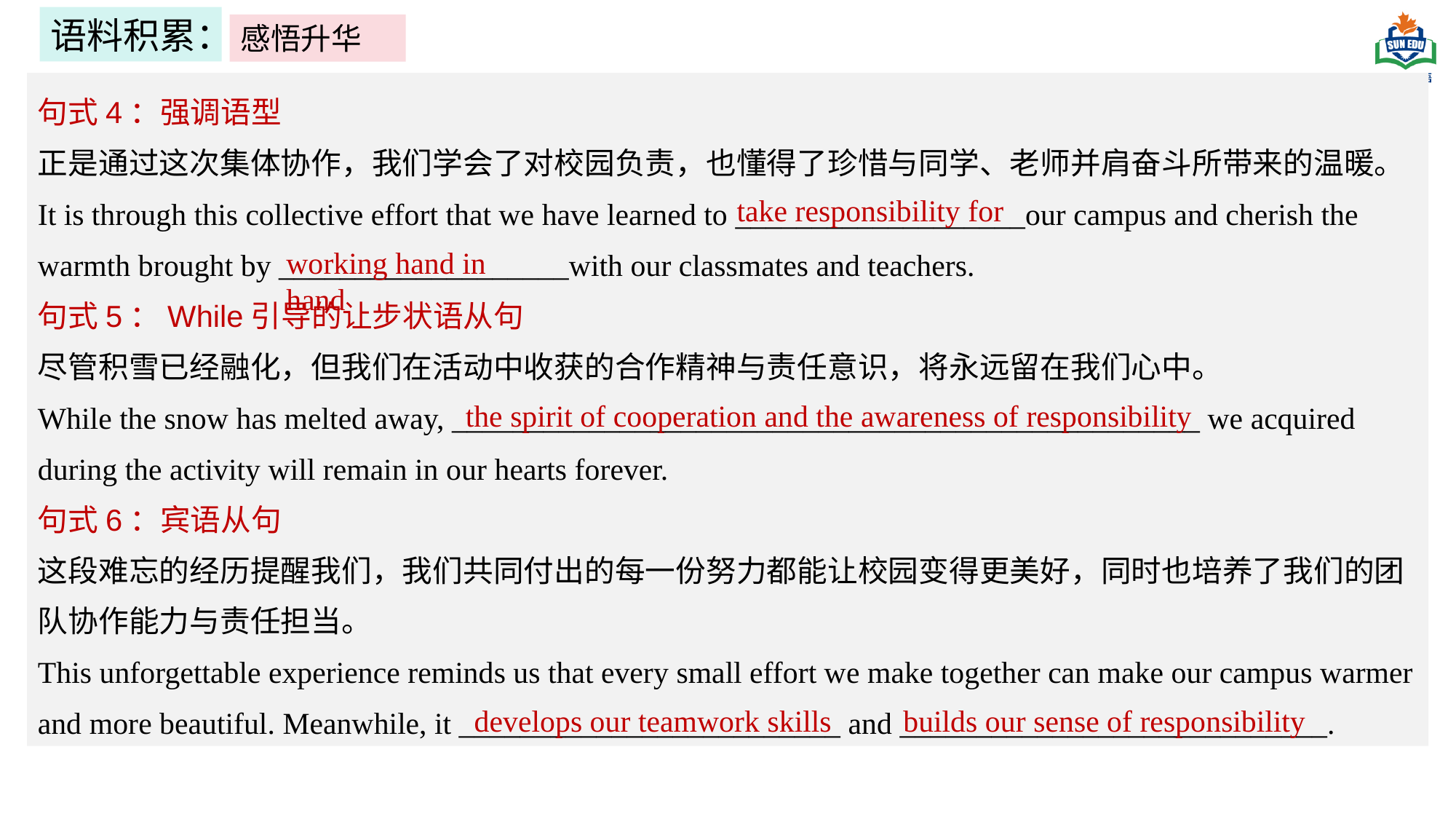

语料积累：
感悟升华
句式4：强调语型
正是通过这次集体协作，我们学会了对校园负责，也懂得了珍惜与同学、老师并肩奋斗所带来的温暖。
It is through this collective effort that we have learned to ___________________our campus and cherish the warmth brought by ___________________with our classmates and teachers.
句式5：While引导的让步状语从句
尽管积雪已经融化，但我们在活动中收获的合作精神与责任意识，将永远留在我们心中。
While the snow has melted away, _________________________________________________ we acquired during the activity will remain in our hearts forever.
句式6：宾语从句
这段难忘的经历提醒我们，我们共同付出的每一份努力都能让校园变得更美好，同时也培养了我们的团队协作能力与责任担当。
This unforgettable experience reminds us that every small effort we make together can make our campus warmer and more beautiful. Meanwhile, it _________________________ and ____________________________.
 take responsibility for
working hand in hand
the spirit of cooperation and the awareness of responsibility
develops our teamwork skills
builds our sense of responsibility